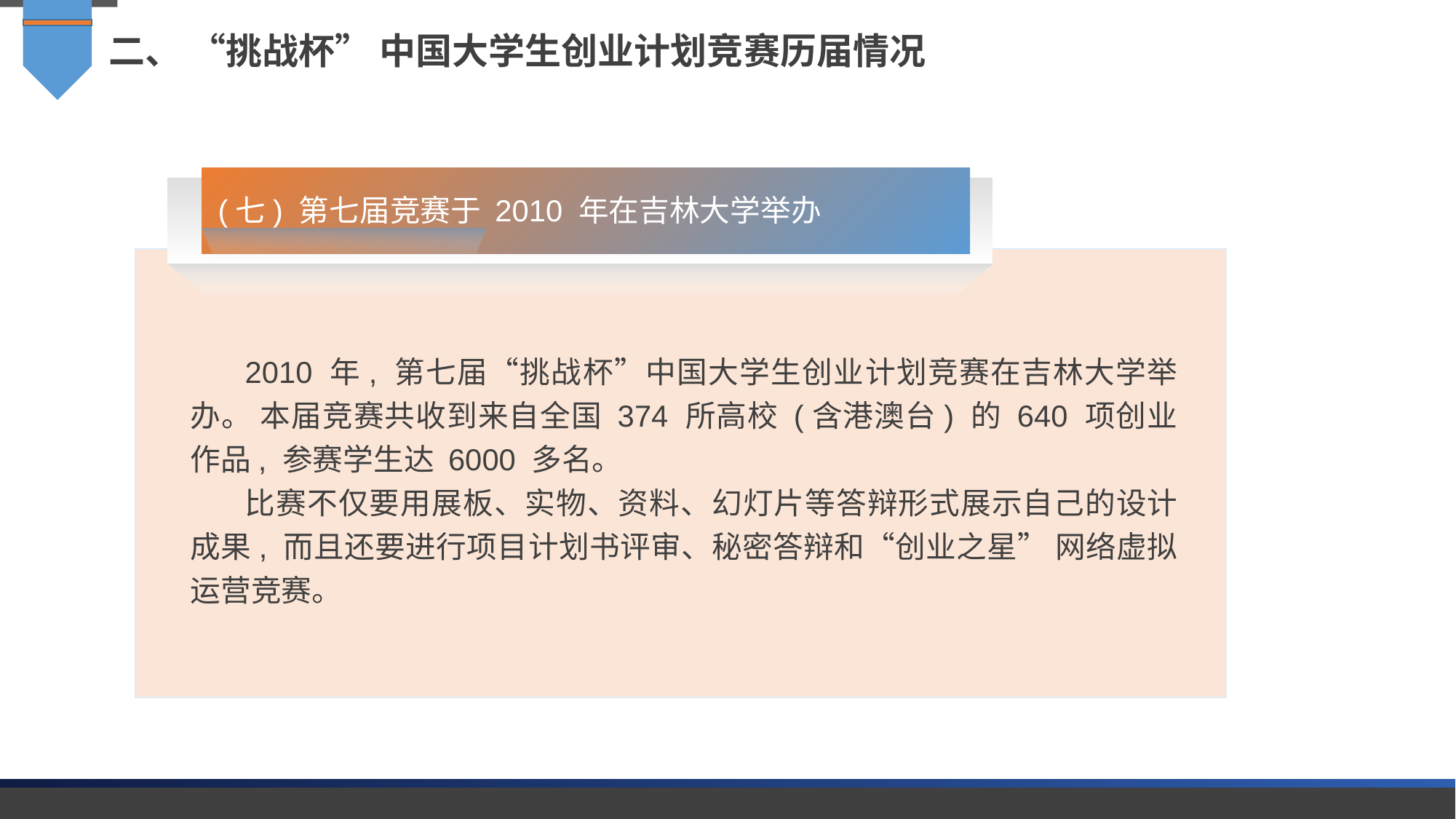

二、 “挑战杯” 中国大学生创业计划竞赛历届情况

(七) 第七届竞赛于 2010 年在吉林大学举办

2010 年, 第七届“挑战杯”中国大学生创业计划竞赛在吉林大学举办。 本届竞赛共收到来自全国 374 所高校 (含港澳台) 的 640 项创业作品, 参赛学生达 6000 多名。
比赛不仅要用展板、实物、资料、幻灯片等答辩形式展示自己的设计成果, 而且还要进行项目计划书评审、秘密答辩和“创业之星” 网络虚拟运营竞赛。